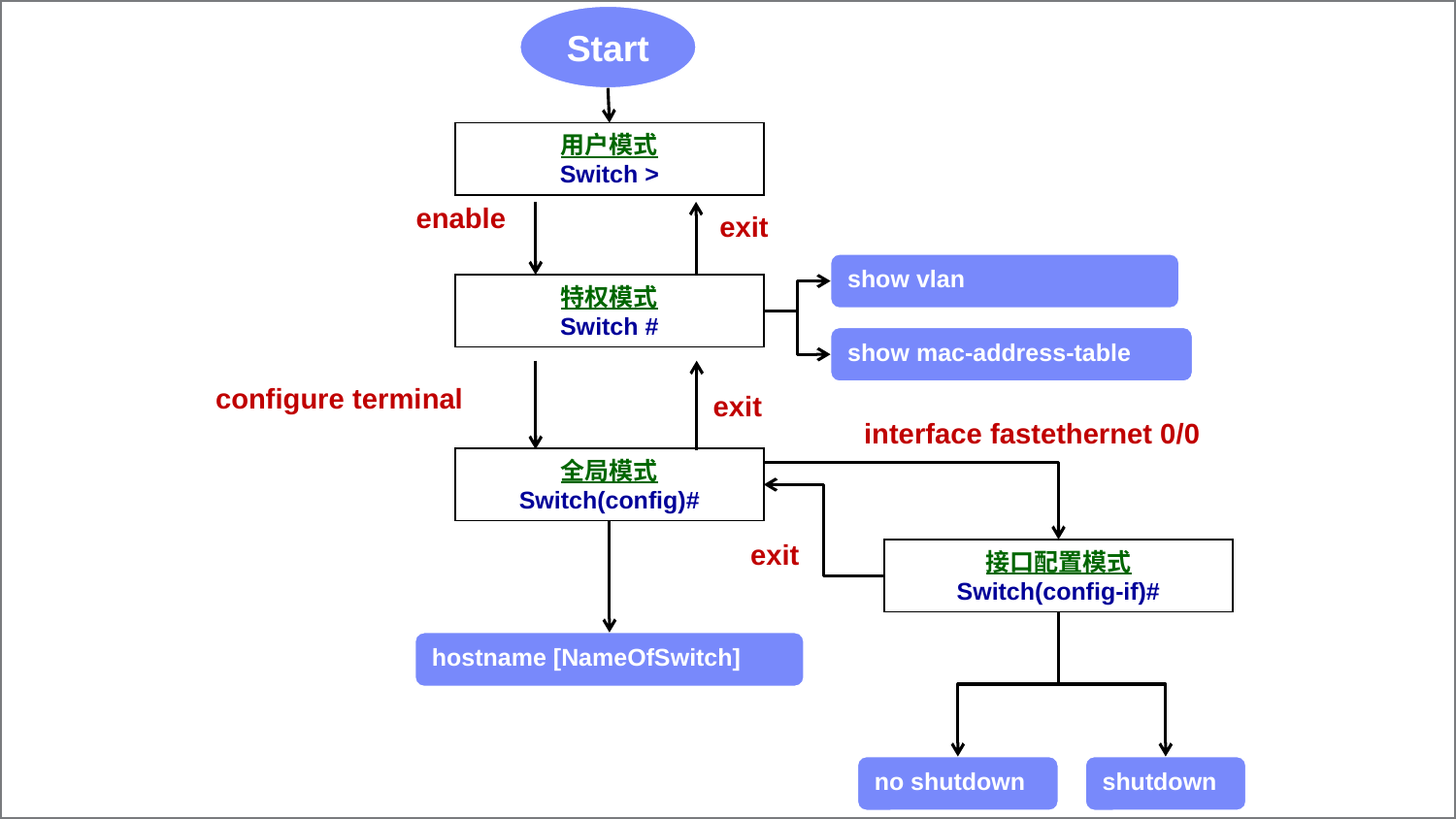

Start
用户模式
Switch >
enable
exit
show vlan
特权模式
Switch #
show mac-address-table
configure terminal
exit
interface fastethernet 0/0
全局模式
Switch(config)#
exit
接口配置模式
Switch(config-if)#
hostname [NameOfSwitch]
no shutdown
shutdown